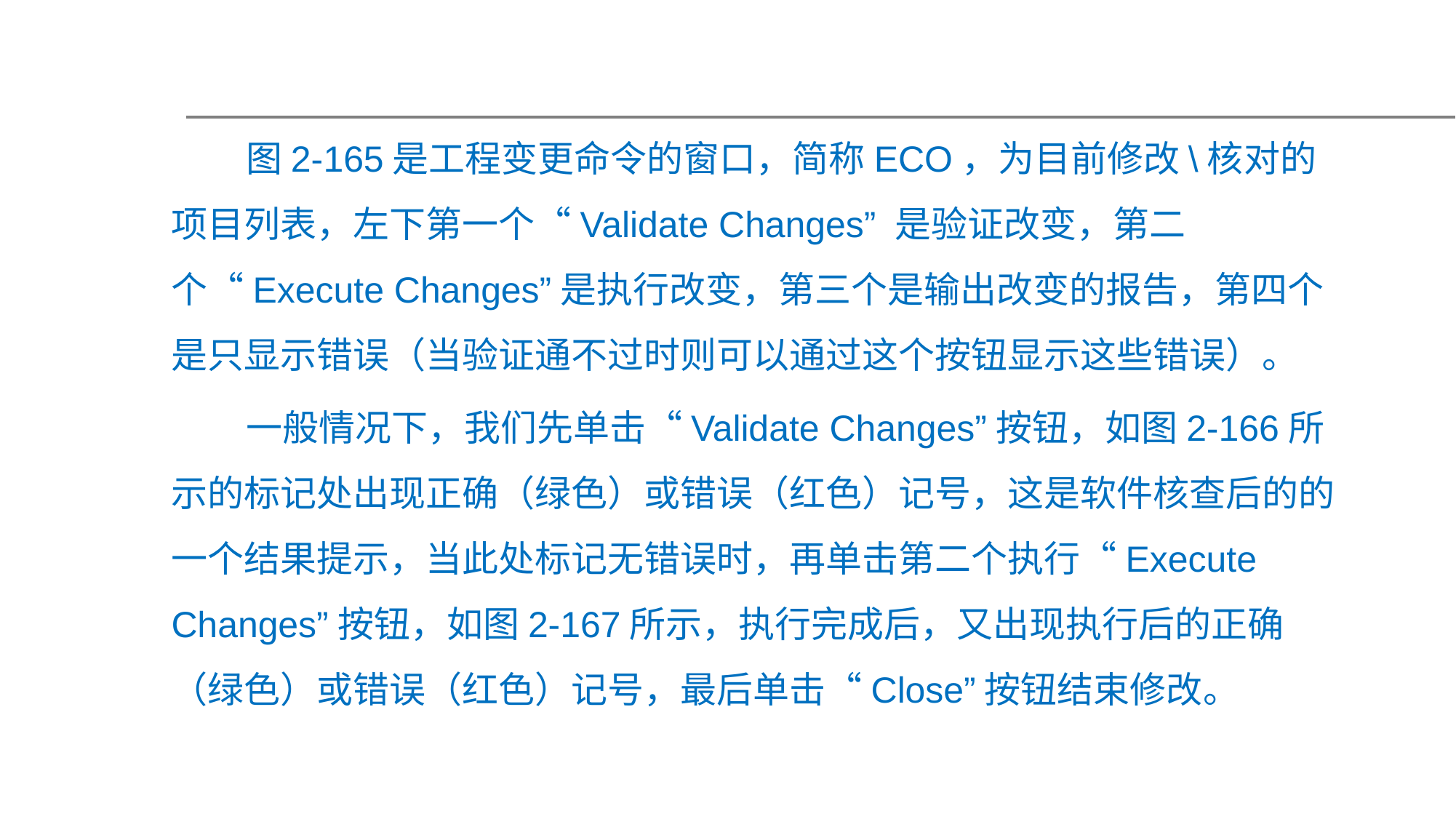

图2-165是工程变更命令的窗口，简称ECO，为目前修改\核对的项目列表，左下第一个“Validate Changes” 是验证改变，第二个“Execute Changes”是执行改变，第三个是输出改变的报告，第四个是只显示错误（当验证通不过时则可以通过这个按钮显示这些错误）。
一般情况下，我们先单击“Validate Changes”按钮，如图2-166所示的标记处出现正确（绿色）或错误（红色）记号，这是软件核查后的的一个结果提示，当此处标记无错误时，再单击第二个执行“Execute Changes”按钮，如图2-167所示，执行完成后，又出现执行后的正确（绿色）或错误（红色）记号，最后单击“Close”按钮结束修改。